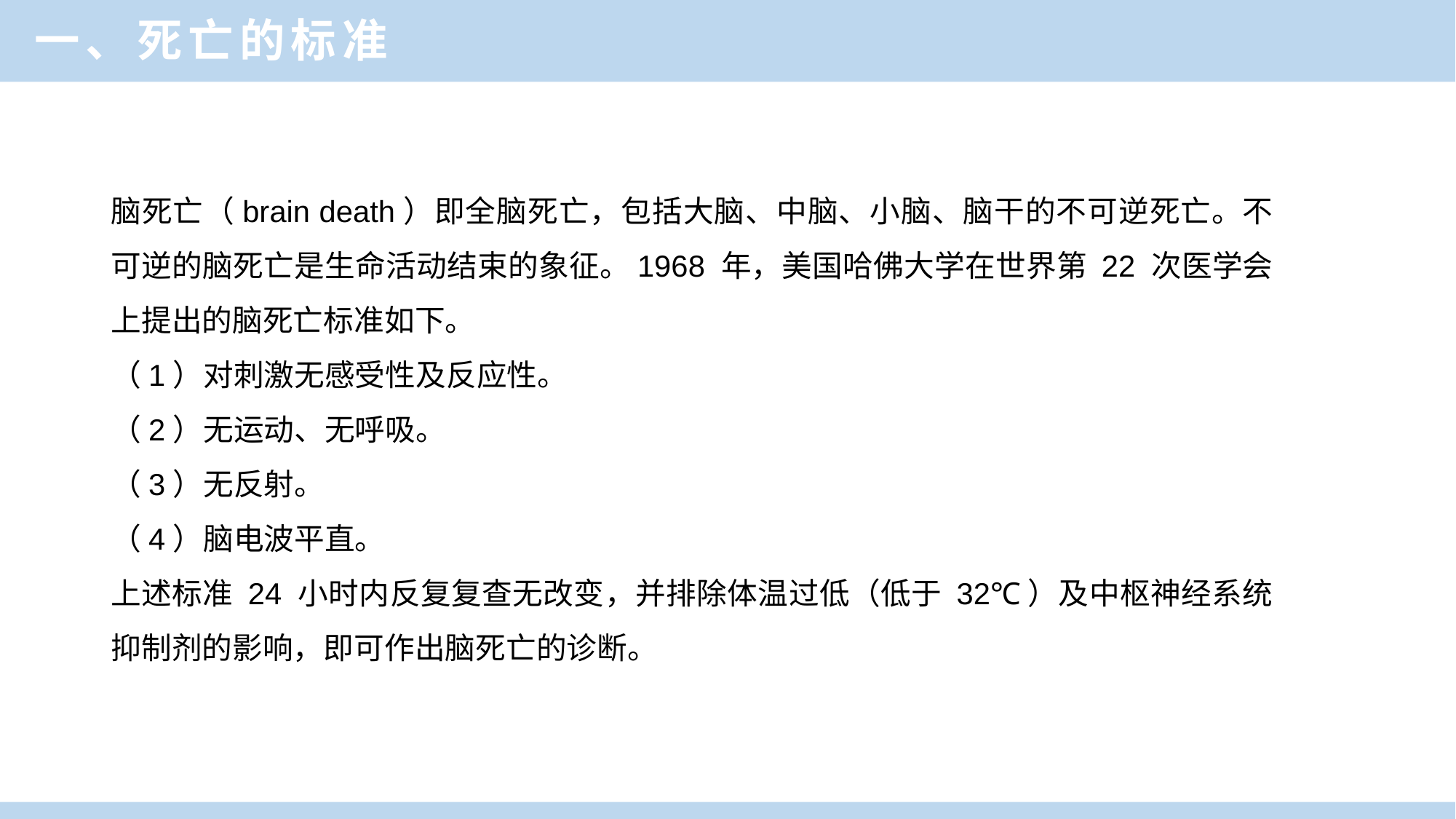

一、死亡的标准
脑死亡（brain death）即全脑死亡，包括大脑、中脑、小脑、脑干的不可逆死亡。不可逆的脑死亡是生命活动结束的象征。1968 年，美国哈佛大学在世界第 22 次医学会上提出的脑死亡标准如下。
（1）对刺激无感受性及反应性。
（2）无运动、无呼吸。
（3）无反射。
（4）脑电波平直。
上述标准 24 小时内反复复查无改变，并排除体温过低（低于 32℃）及中枢神经系统抑制剂的影响，即可作出脑死亡的诊断。